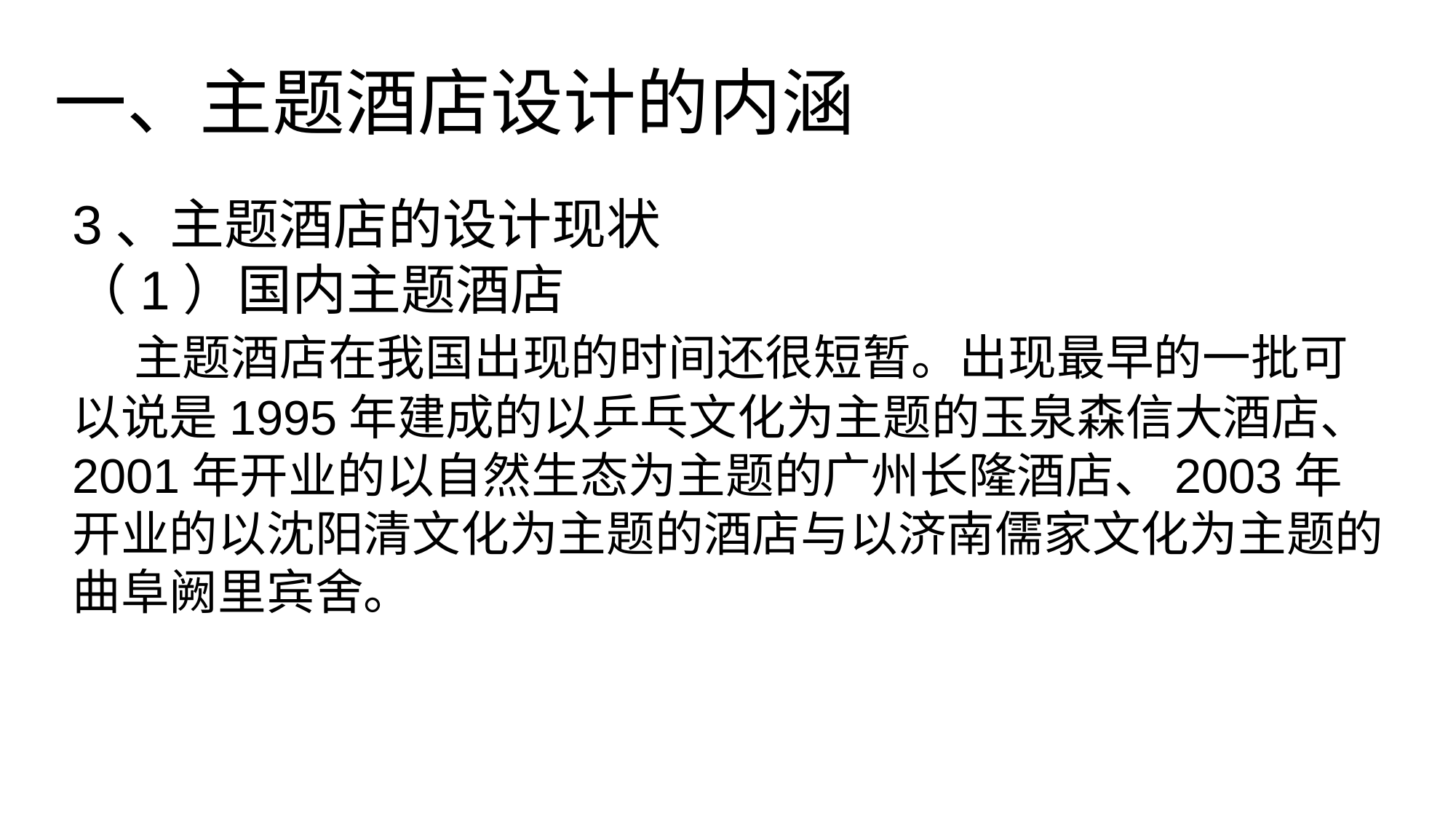

一、主题酒店设计的内涵
3、主题酒店的设计现状
（1）国内主题酒店
    主题酒店在我国出现的时间还很短暂。出现最早的一批可以说是1995年建成的以乒乓文化为主题的玉泉森信大酒店、2001年开业的以自然生态为主题的广州长隆酒店、2003年开业的以沈阳清文化为主题的酒店与以济南儒家文化为主题的曲阜阙里宾舍。